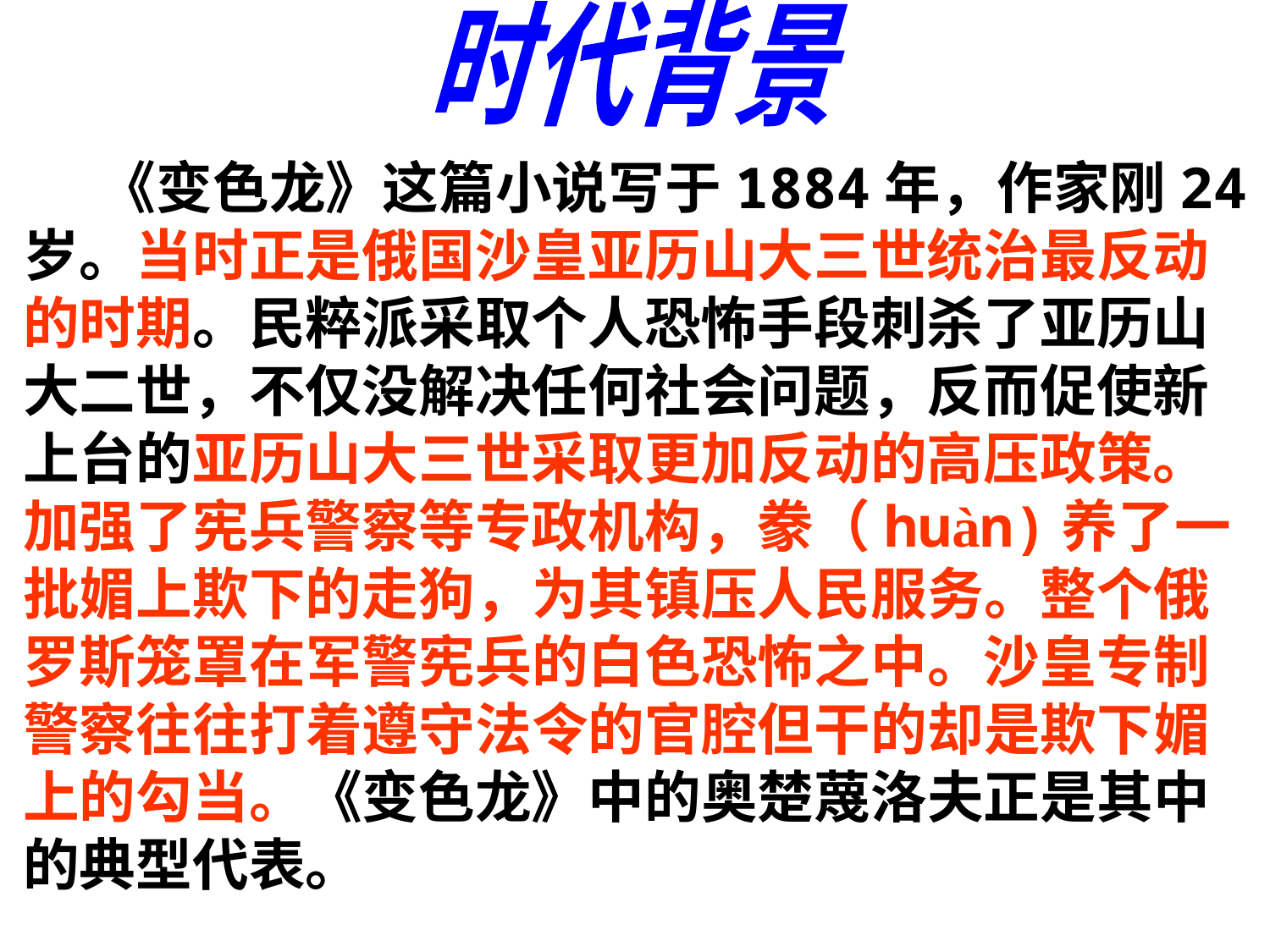

时代背景
       《变色龙》这篇小说写于1884年，作家刚24岁。当时正是俄国沙皇亚历山大三世统治最反动的时期。民粹派采取个人恐怖手段刺杀了亚历山大二世，不仅没解决任何社会问题，反而促使新上台的亚历山大三世采取更加反动的高压政策。加强了宪兵警察等专政机构，豢（huàn)养了一批媚上欺下的走狗，为其镇压人民服务。整个俄罗斯笼罩在军警宪兵的白色恐怖之中。沙皇专制警察往往打着遵守法令的官腔但干的却是欺下媚上的勾当。《变色龙》中的奥楚蔑洛夫正是其中的典型代表。